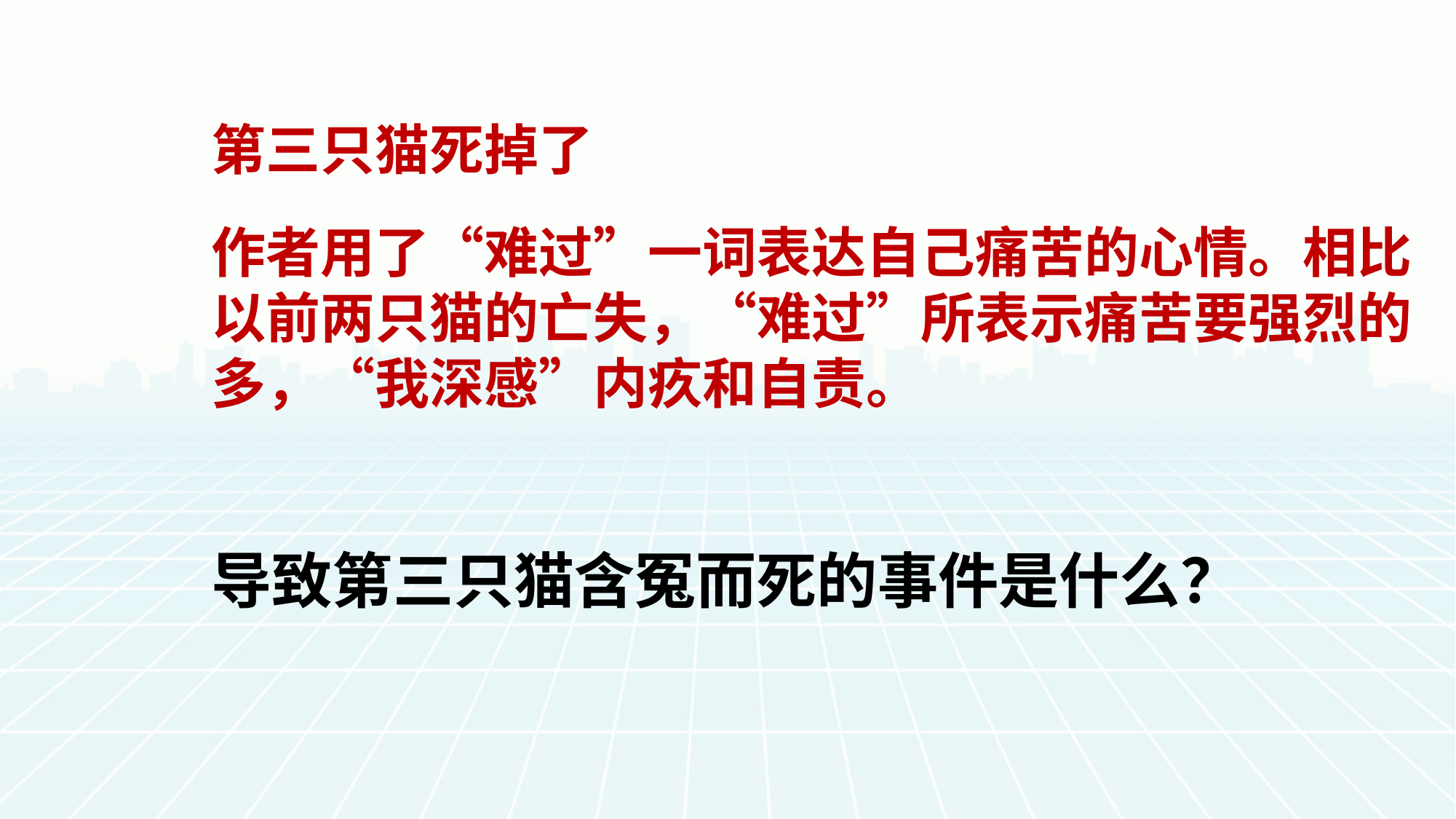

第三只猫死掉了
作者用了“难过”一词表达自己痛苦的心情。相比以前两只猫的亡失，“难过”所表示痛苦要强烈的多，“我深感”内疚和自责。

导致第三只猫含冤而死的事件是什么？